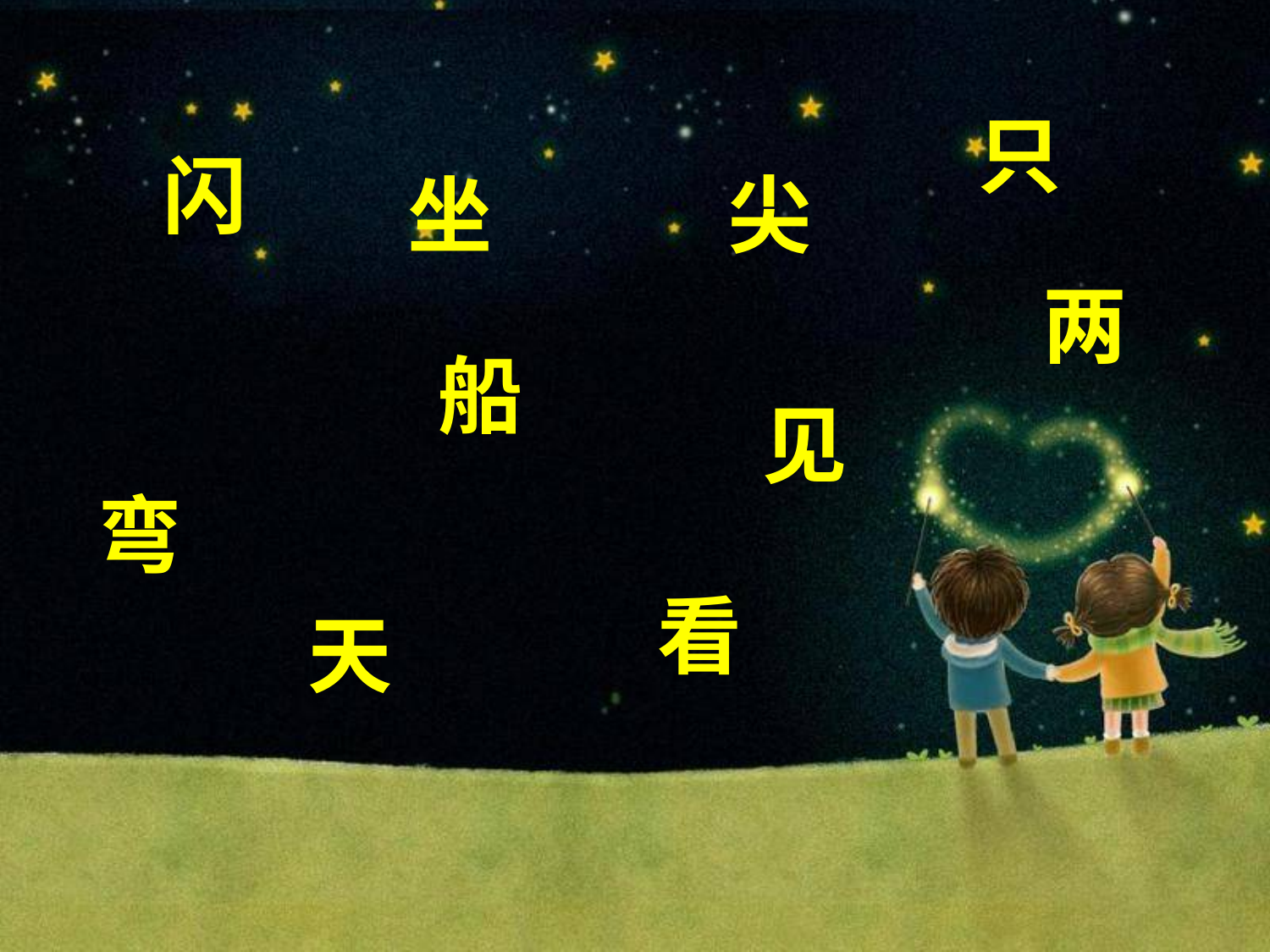

坐

尖
只
闪
两

见
船
弯

天
看